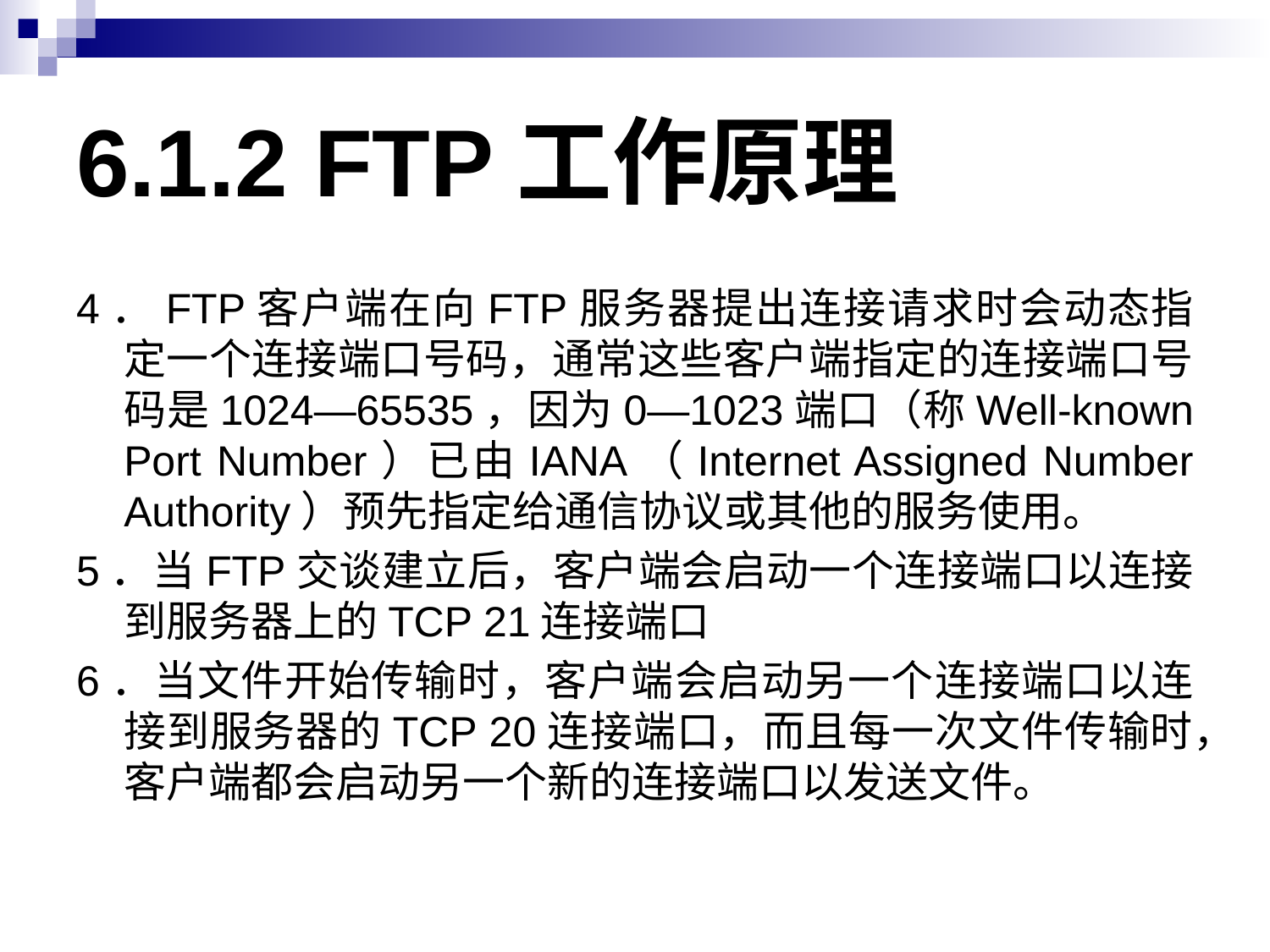

# 6.1.2 FTP工作原理
4．FTP客户端在向FTP服务器提出连接请求时会动态指定一个连接端口号码，通常这些客户端指定的连接端口号码是1024—65535，因为0—1023端口（称Well-known Port Number）已由IANA（Internet Assigned Number Authority）预先指定给通信协议或其他的服务使用。
5．当FTP交谈建立后，客户端会启动一个连接端口以连接到服务器上的TCP 21连接端口
6．当文件开始传输时，客户端会启动另一个连接端口以连接到服务器的TCP 20连接端口，而且每一次文件传输时，客户端都会启动另一个新的连接端口以发送文件。